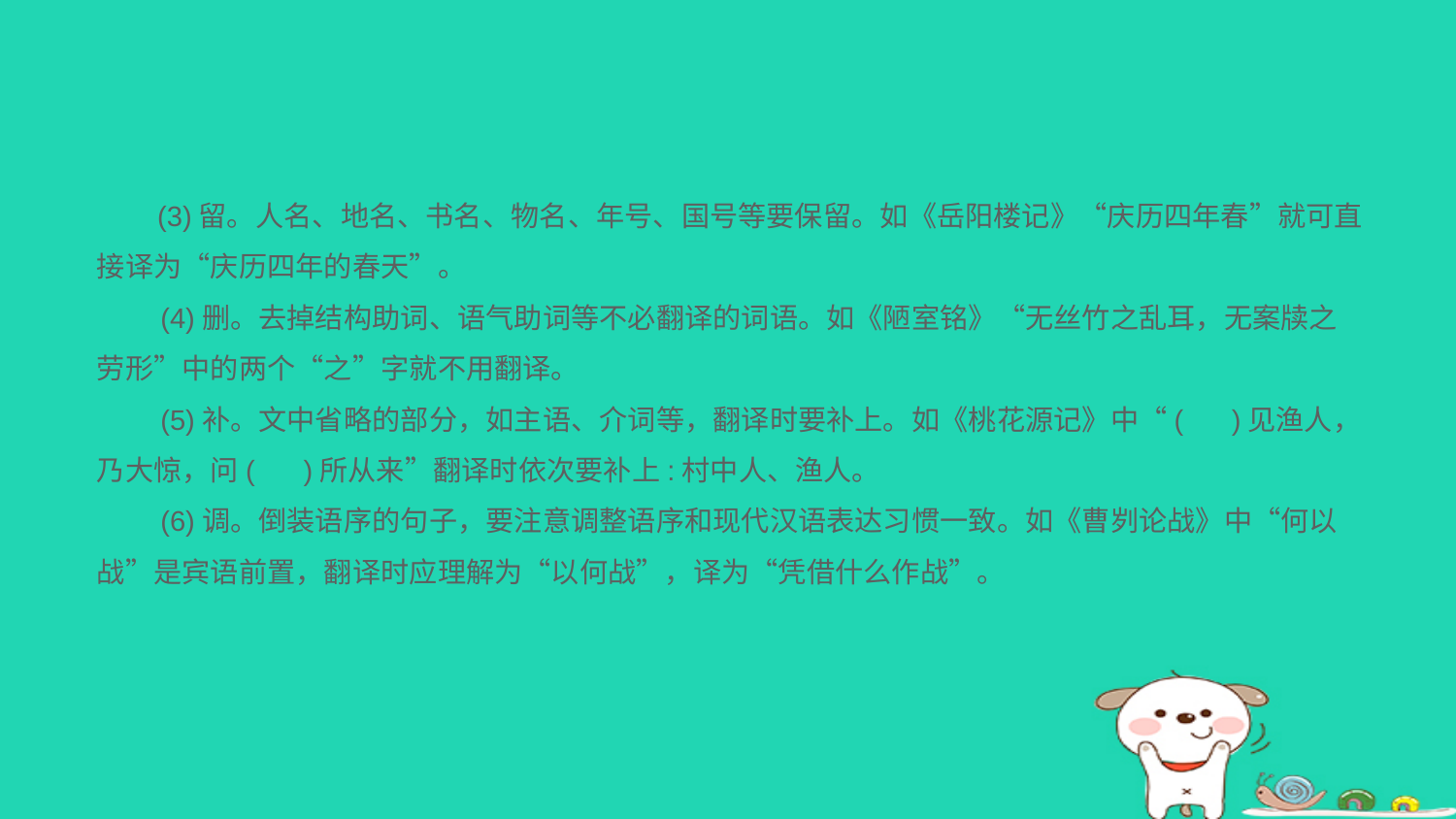

(3)留。人名、地名、书名、物名、年号、国号等要保留。如《岳阳楼记》“庆历四年春”就可直接译为“庆历四年的春天”。
　　(4)删。去掉结构助词、语气助词等不必翻译的词语。如《陋室铭》“无丝竹之乱耳，无案牍之劳形”中的两个“之”字就不用翻译。
　　(5)补。文中省略的部分，如主语、介词等，翻译时要补上。如《桃花源记》中“(　 )见渔人，乃大惊，问(　 )所从来”翻译时依次要补上:村中人、渔人。
　　(6)调。倒装语序的句子，要注意调整语序和现代汉语表达习惯一致。如《曹刿论战》中“何以战”是宾语前置，翻译时应理解为“以何战”，译为“凭借什么作战”。